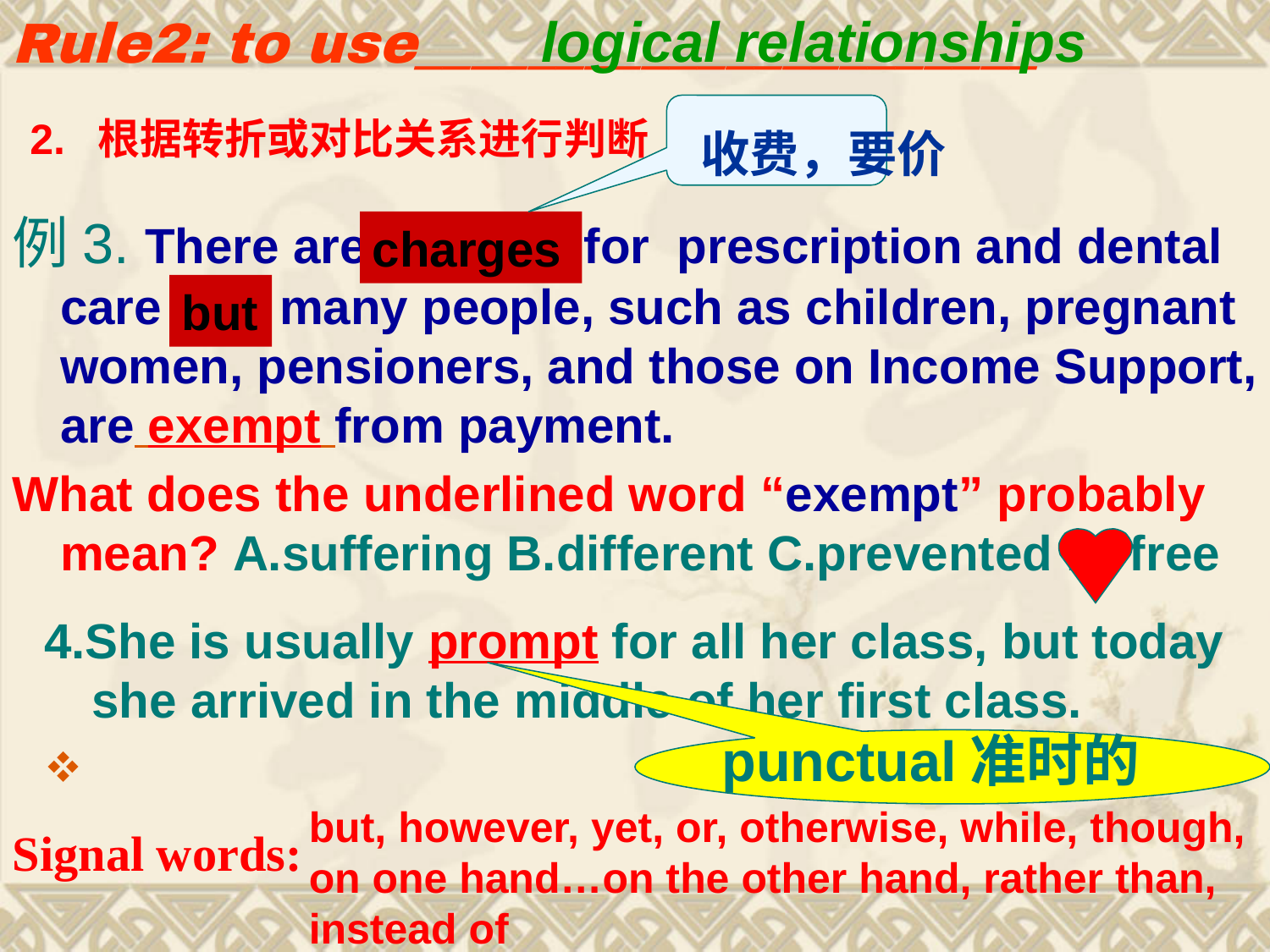

Rule2: to use______________________

logical relationships

 2. 根据转折或对比关系进行判断

收费，要价
例3. There are charges for  prescription and dental care but  many people, such as children, pregnant women, pensioners, and those on Income Support, are exempt from payment.
What does the underlined word “exempt” probably mean? A.suffering B.different C.prevented D. free
charges
but

4.She is usually prompt for all her class, but today she arrived in the middle of her first class.

punctual准时的

but, however, yet, or, otherwise, while, though, on one hand…on the other hand, rather than, instead of

Signal words: